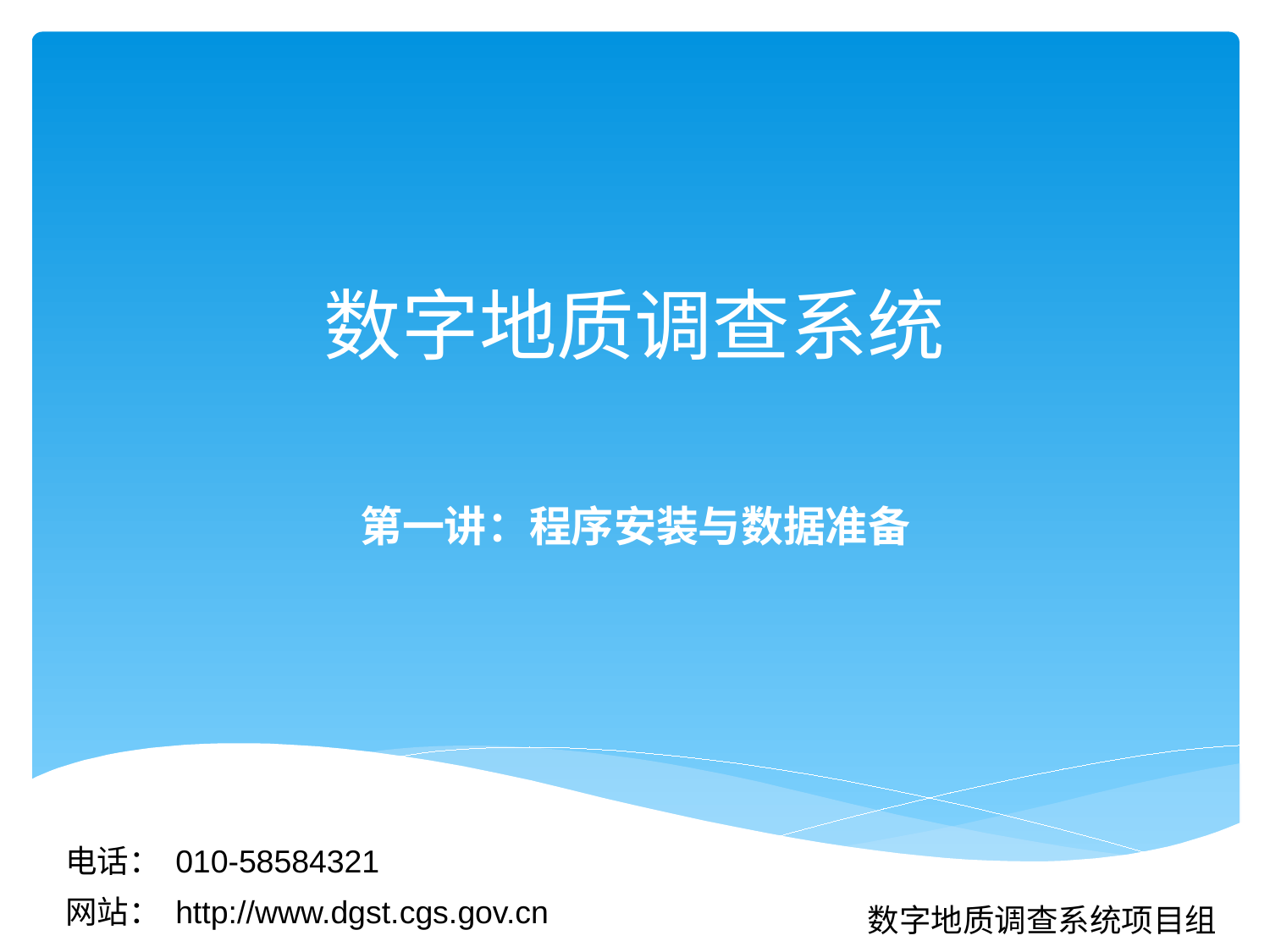

# 数字地质调查系统
第一讲：程序安装与数据准备
电话： 010-58584321
网站： http://www.dgst.cgs.gov.cn
数字地质调查系统项目组